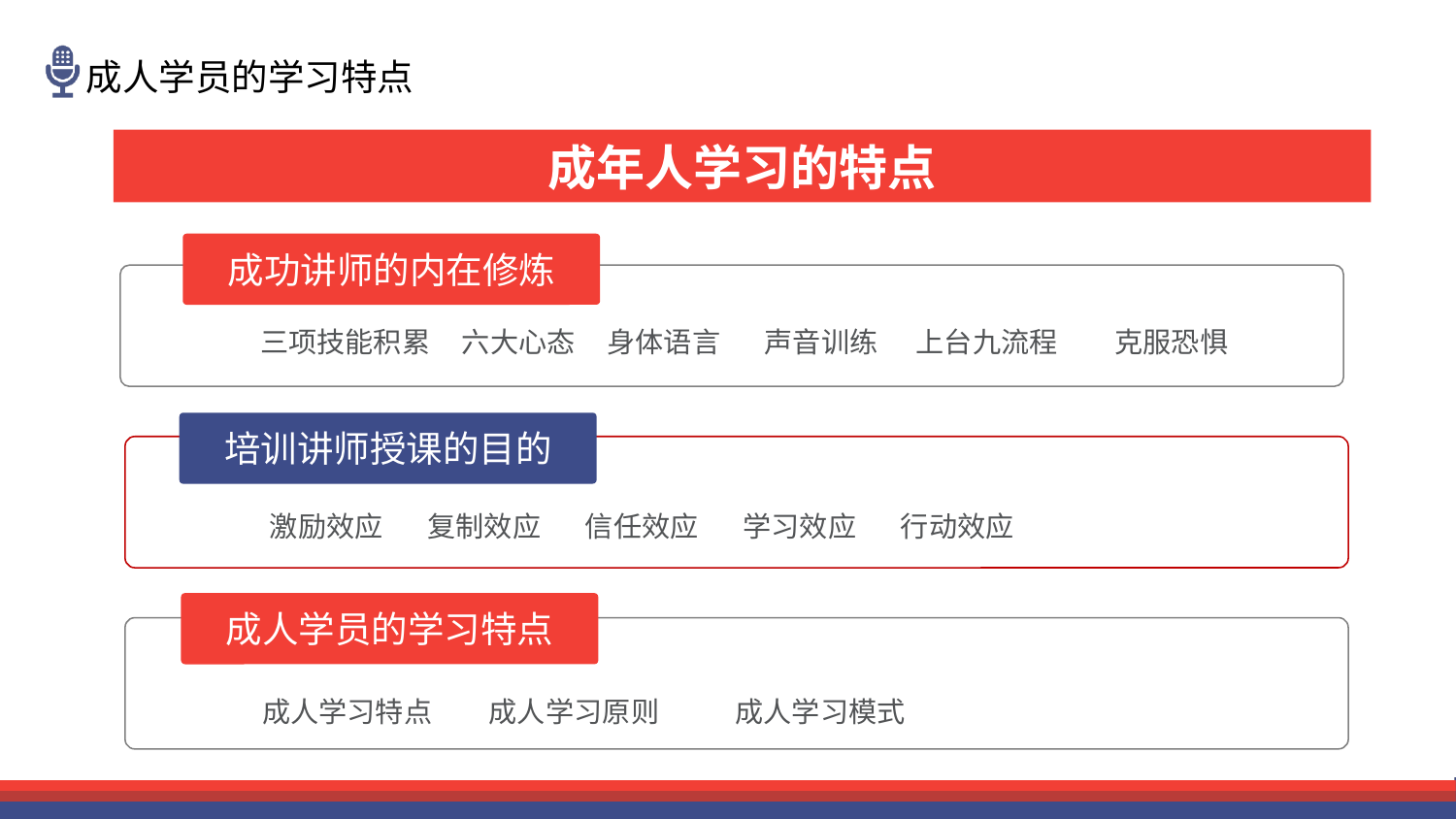

成年人学习的特点
成功讲师的内在修炼

三项技能积累     六大心态     身体语言       声音训练      上台九流程         克服恐惧
培训讲师授课的目的

激励效应       复制效应       信任效应       学习效应       行动效应
成人学员的学习特点

成人学习特点         成人学习原则            成人学习模式